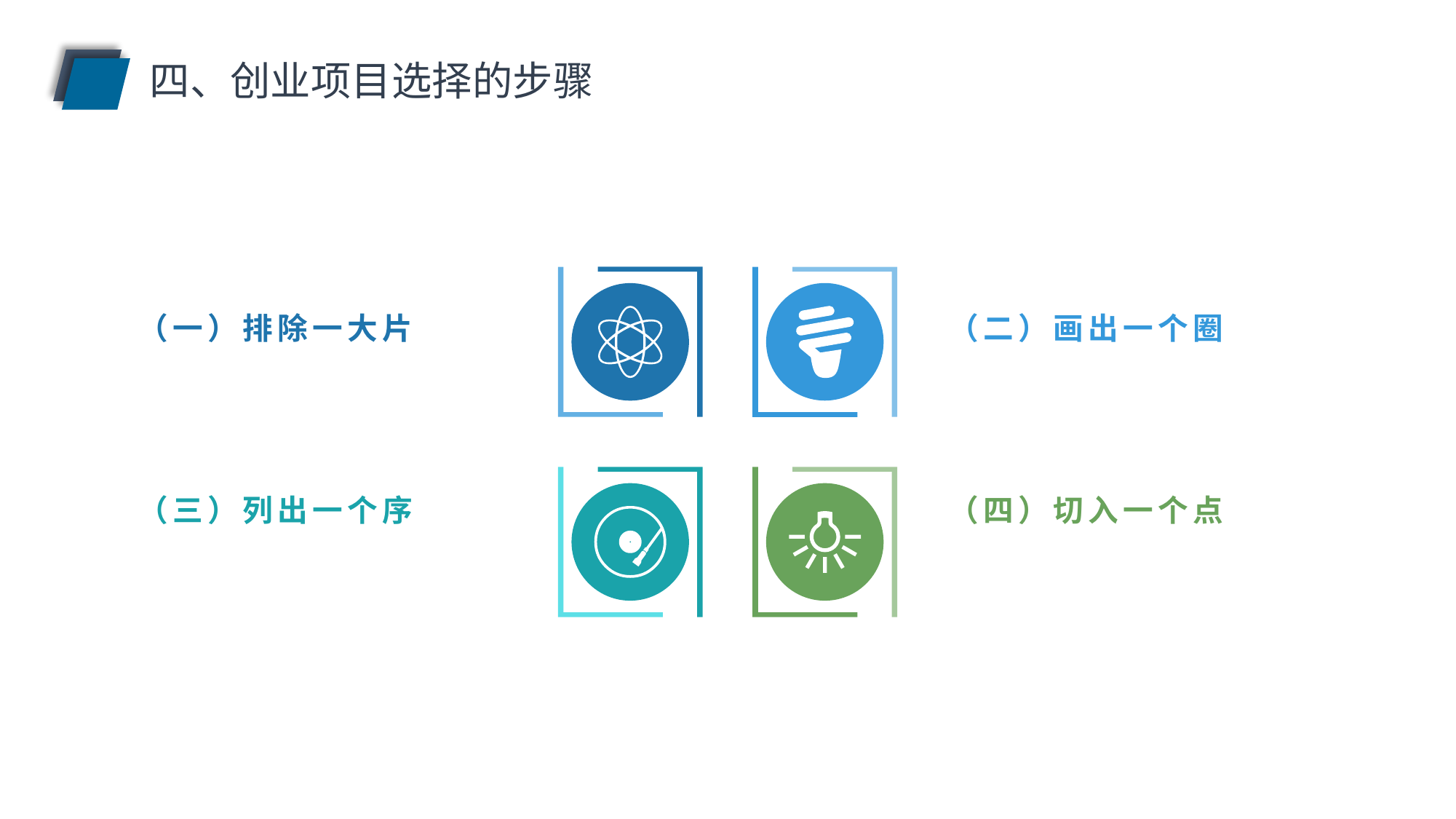

四、创业项目选择的步骤

（一）排除一大片
（二）画出一个圈

（三）列出一个序
（四）切入一个点